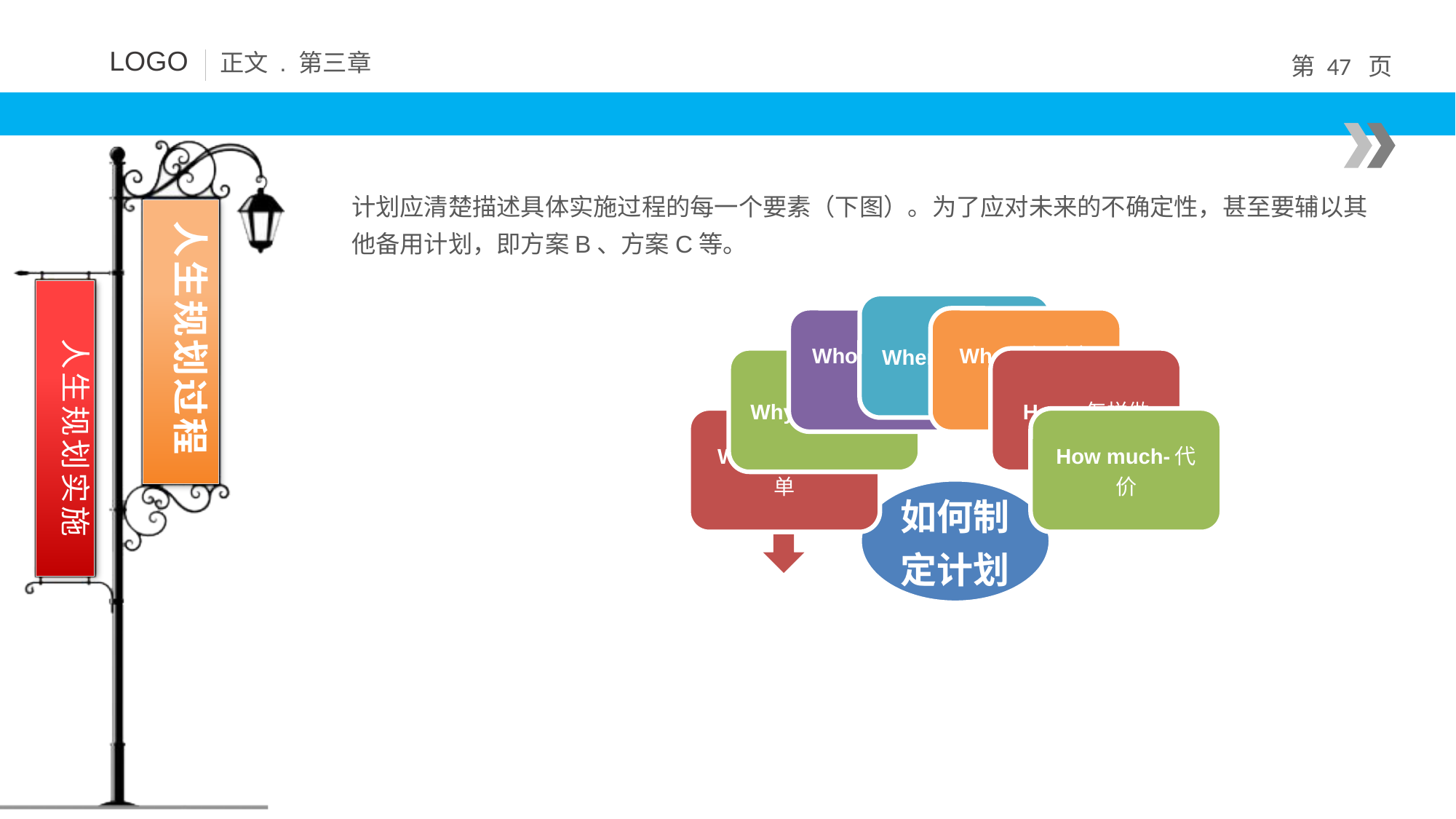

计划应清楚描述具体实施过程的每一个要素（下图）。为了应对未来的不确定性，甚至要辅以其他备用计划，即方案B、方案C等。
人生规划实施
如何制定计划
What -事项清单
Why -为什么做
Where -何地做
How -怎样做
How much-代价